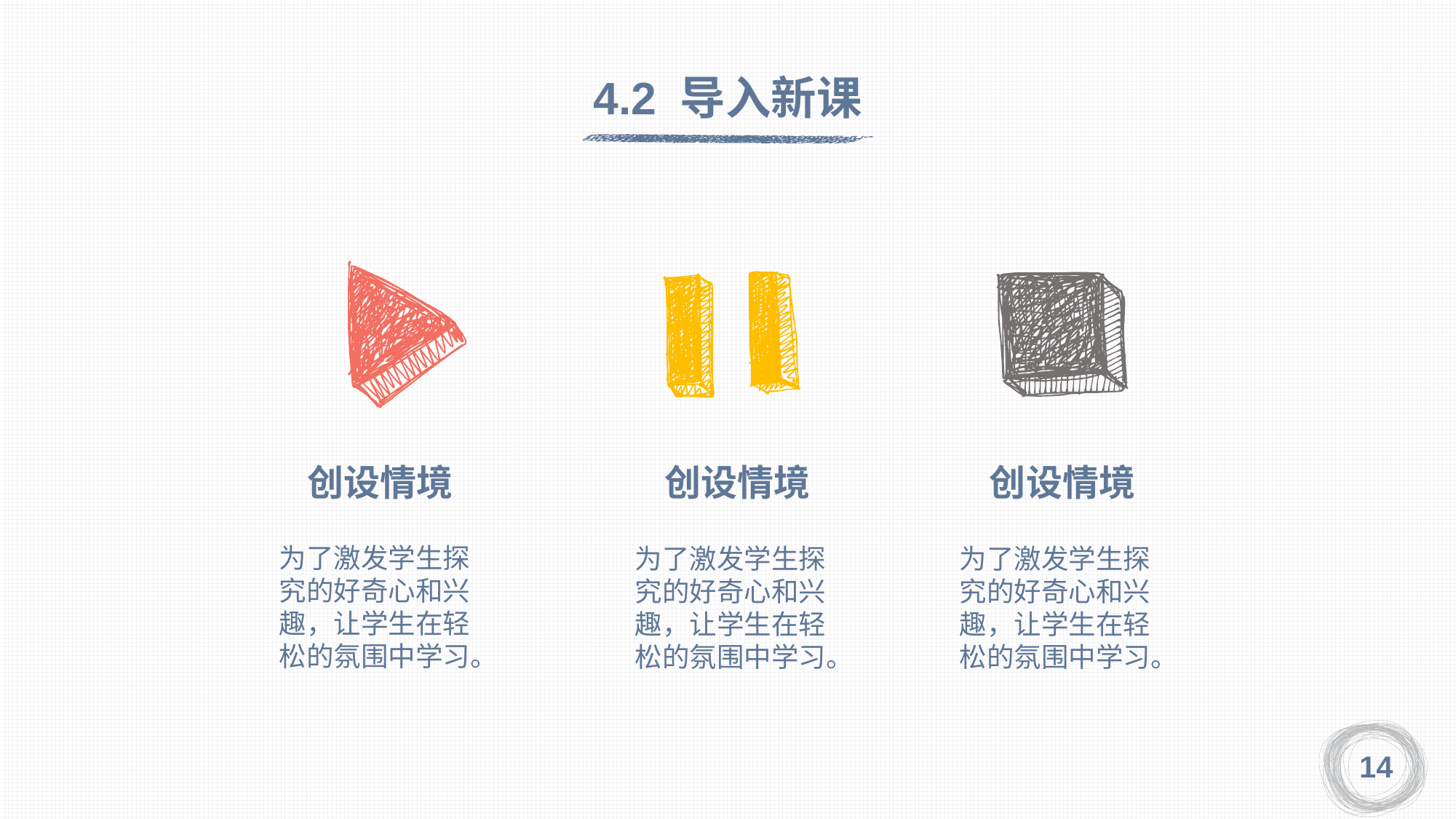

4.2 导入新课

创设情境

为了激发学生探究的好奇心和兴趣，让学生在轻松的氛围中学习。
创设情境

为了激发学生探究的好奇心和兴趣，让学生在轻松的氛围中学习。
创设情境

为了激发学生探究的好奇心和兴趣，让学生在轻松的氛围中学习。

14